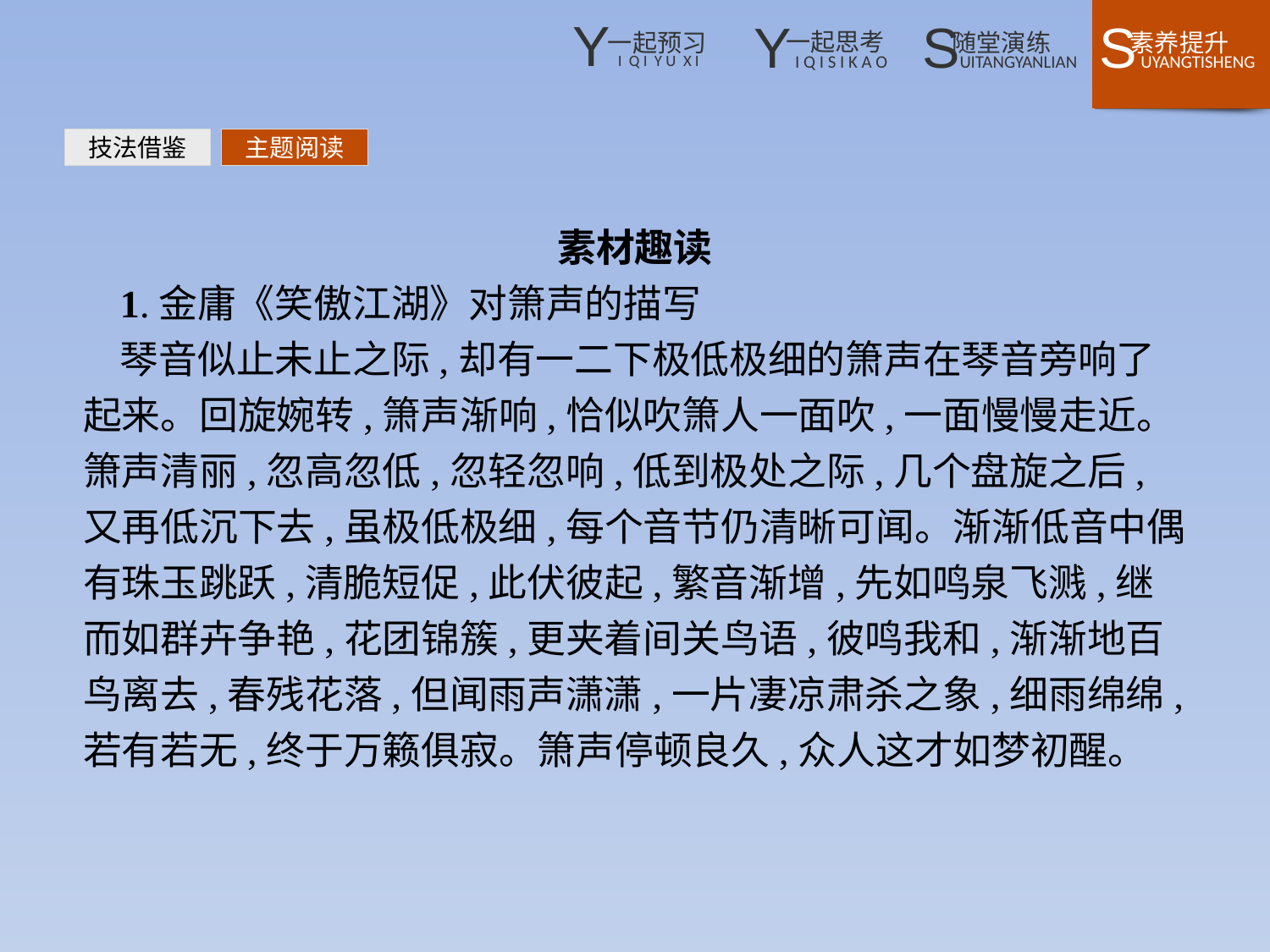

技法借鉴
主题阅读
素材趣读
1.金庸《笑傲江湖》对箫声的描写
琴音似止未止之际,却有一二下极低极细的箫声在琴音旁响了起来。回旋婉转,箫声渐响,恰似吹箫人一面吹,一面慢慢走近。箫声清丽,忽高忽低,忽轻忽响,低到极处之际,几个盘旋之后,又再低沉下去,虽极低极细,每个音节仍清晰可闻。渐渐低音中偶有珠玉跳跃,清脆短促,此伏彼起,繁音渐增,先如鸣泉飞溅,继而如群卉争艳,花团锦簇,更夹着间关鸟语,彼鸣我和,渐渐地百鸟离去,春残花落,但闻雨声潇潇,一片凄凉肃杀之象,细雨绵绵,若有若无,终于万籁俱寂。箫声停顿良久,众人这才如梦初醒。